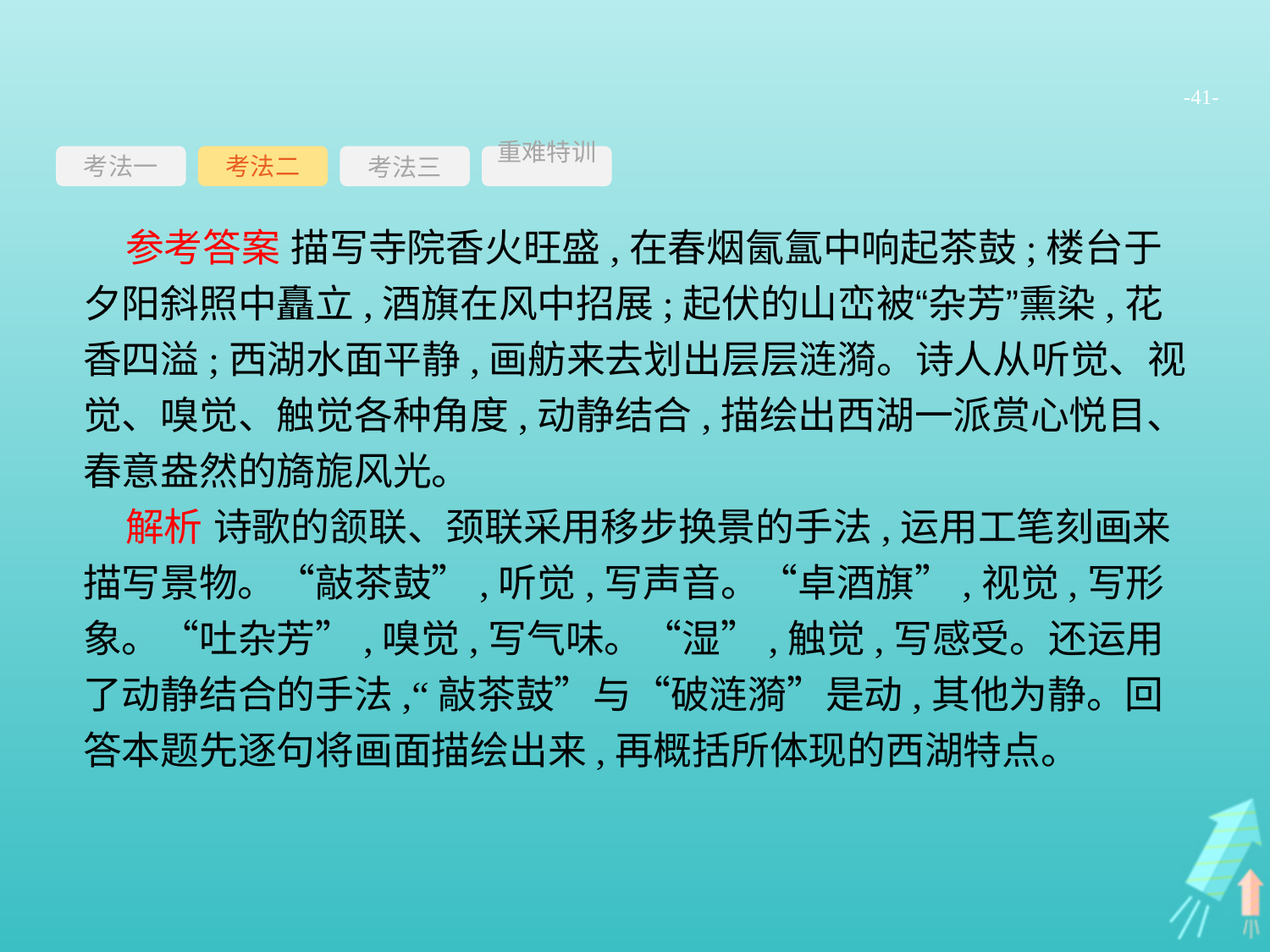

-41-
考法一
考法三
重难特训
考法二
参考答案 描写寺院香火旺盛,在春烟氤氲中响起茶鼓;楼台于夕阳斜照中矗立,酒旗在风中招展;起伏的山峦被“杂芳”熏染,花香四溢;西湖水面平静,画舫来去划出层层涟漪。诗人从听觉、视觉、嗅觉、触觉各种角度,动静结合,描绘出西湖一派赏心悦目、春意盎然的旖旎风光。
解析 诗歌的颔联、颈联采用移步换景的手法,运用工笔刻画来描写景物。“敲茶鼓”,听觉,写声音。“卓酒旗”,视觉,写形象。“吐杂芳”,嗅觉,写气味。“湿”,触觉,写感受。还运用了动静结合的手法,“敲茶鼓”与“破涟漪”是动,其他为静。回答本题先逐句将画面描绘出来,再概括所体现的西湖特点。